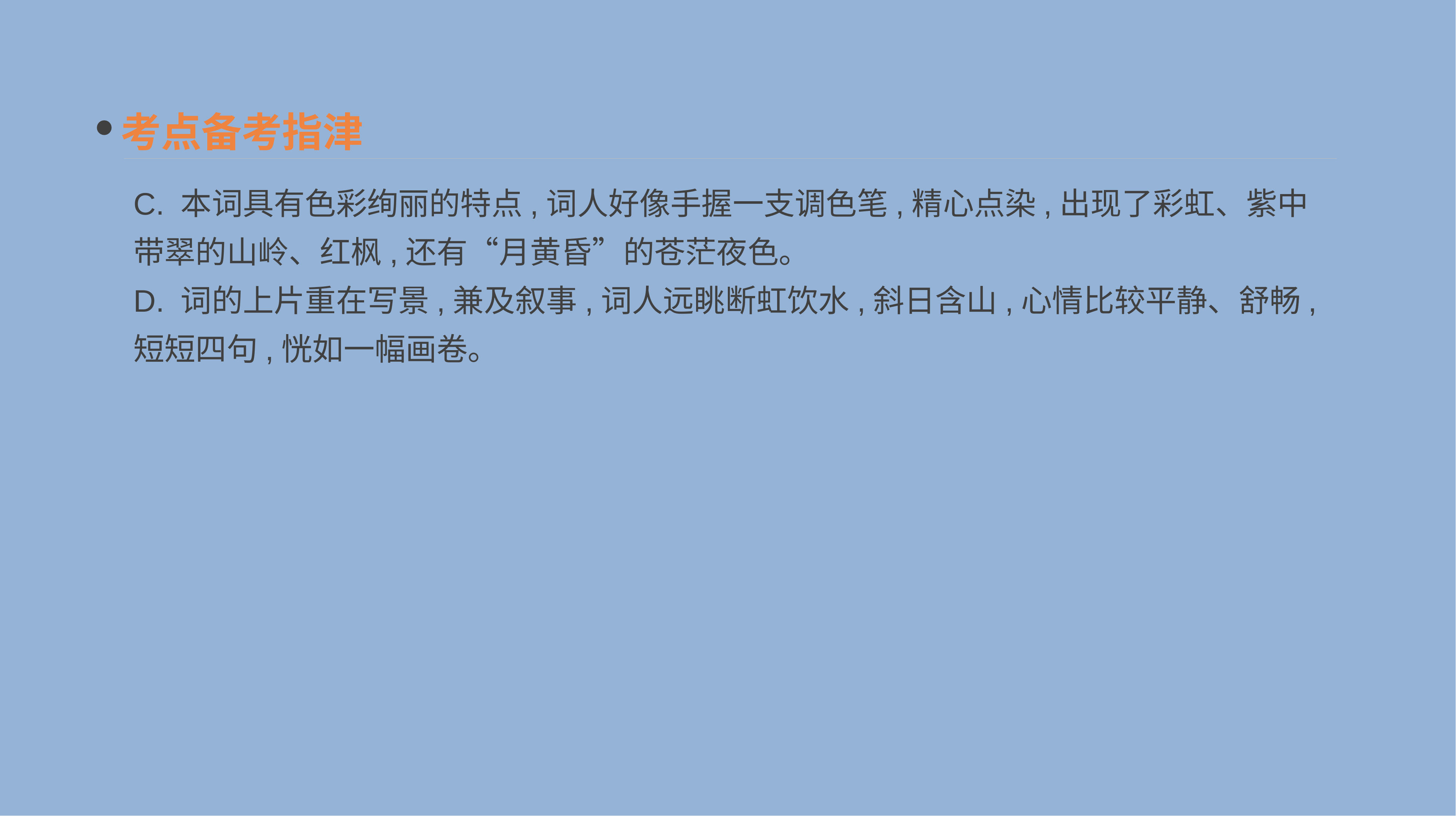

考点备考指津

C. 本词具有色彩绚丽的特点,词人好像手握一支调色笔,精心点染,出现了彩虹、紫中带翠的山岭、红枫,还有“月黄昏”的苍茫夜色。
D. 词的上片重在写景,兼及叙事,词人远眺断虹饮水,斜日含山,心情比较平静、舒畅,短短四句,恍如一幅画卷。